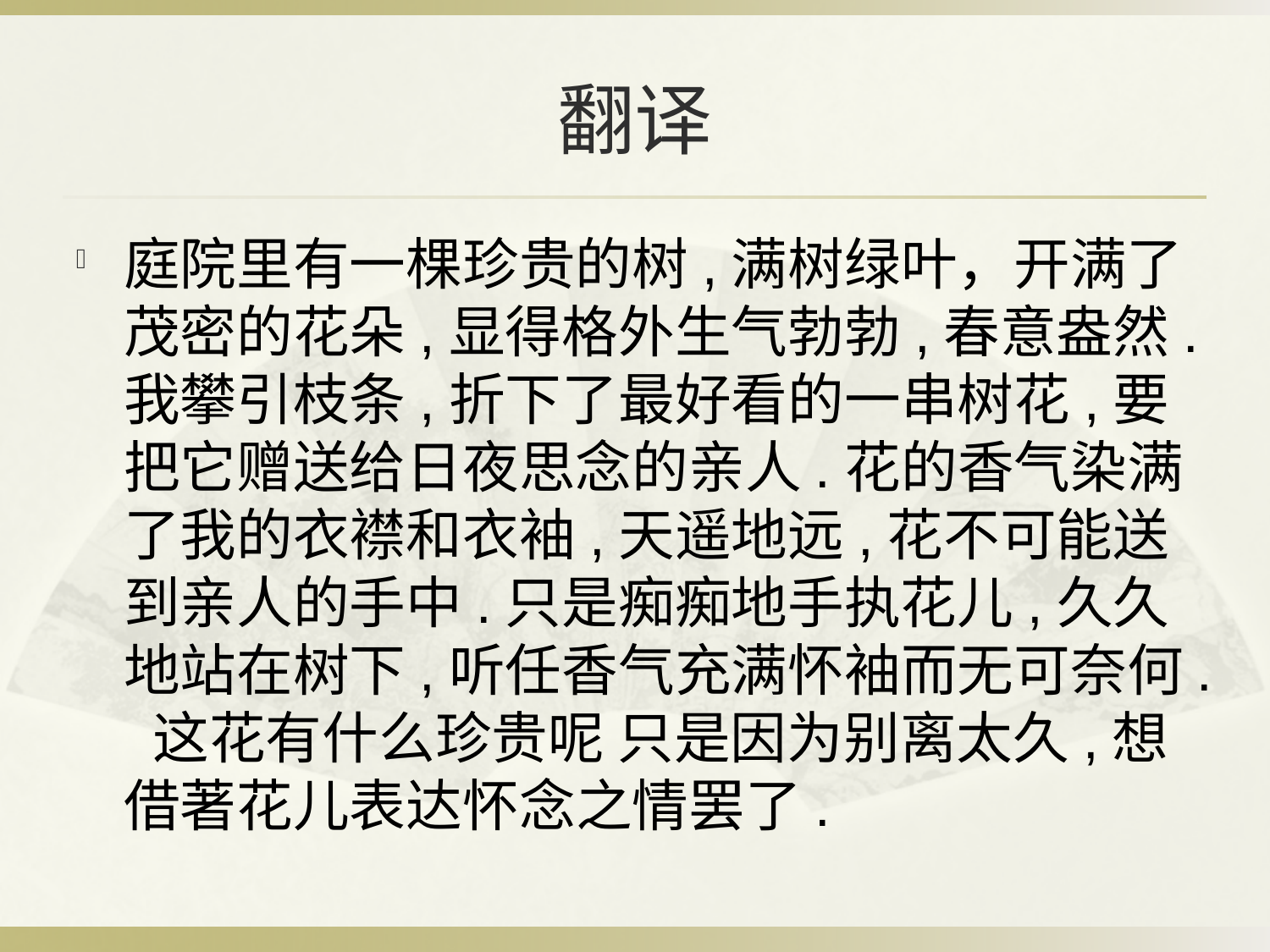

# 翻译
庭院里有一棵珍贵的树,满树绿叶，开满了茂密的花朵,显得格外生气勃勃,春意盎然.我攀引枝条,折下了最好看的一串树花,要把它赠送给日夜思念的亲人.花的香气染满了我的衣襟和衣袖,天遥地远,花不可能送到亲人的手中.只是痴痴地手执花儿,久久地站在树下,听任香气充满怀袖而无可奈何. 这花有什么珍贵呢 只是因为别离太久,想借著花儿表达怀念之情罢了.